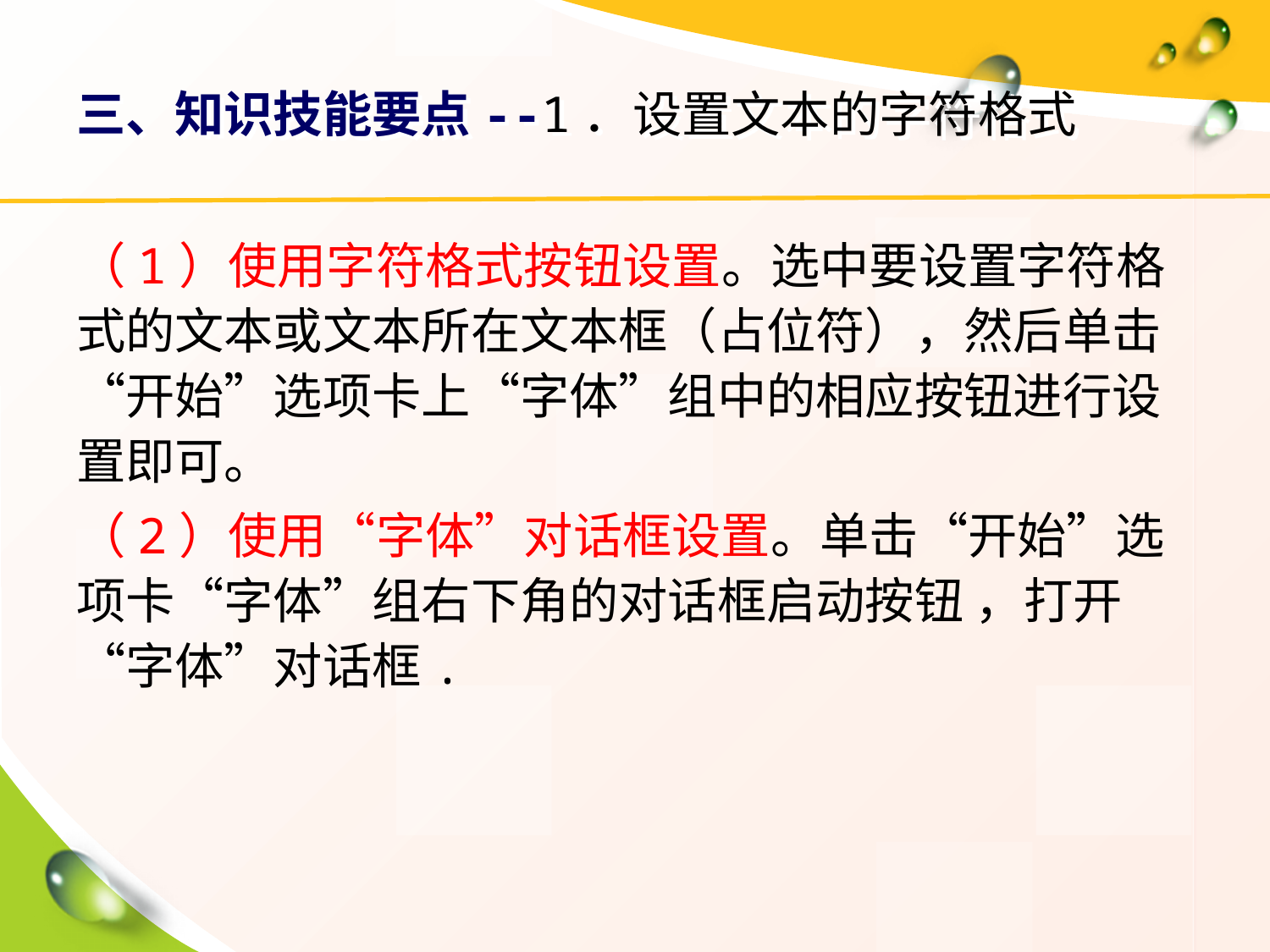

# 三、知识技能要点--1．设置文本的字符格式
（1）使用字符格式按钮设置。选中要设置字符格式的文本或文本所在文本框（占位符），然后单击“开始”选项卡上“字体”组中的相应按钮进行设置即可。
（2）使用“字体”对话框设置。单击“开始”选项卡“字体”组右下角的对话框启动按钮 ，打开“字体”对话框.